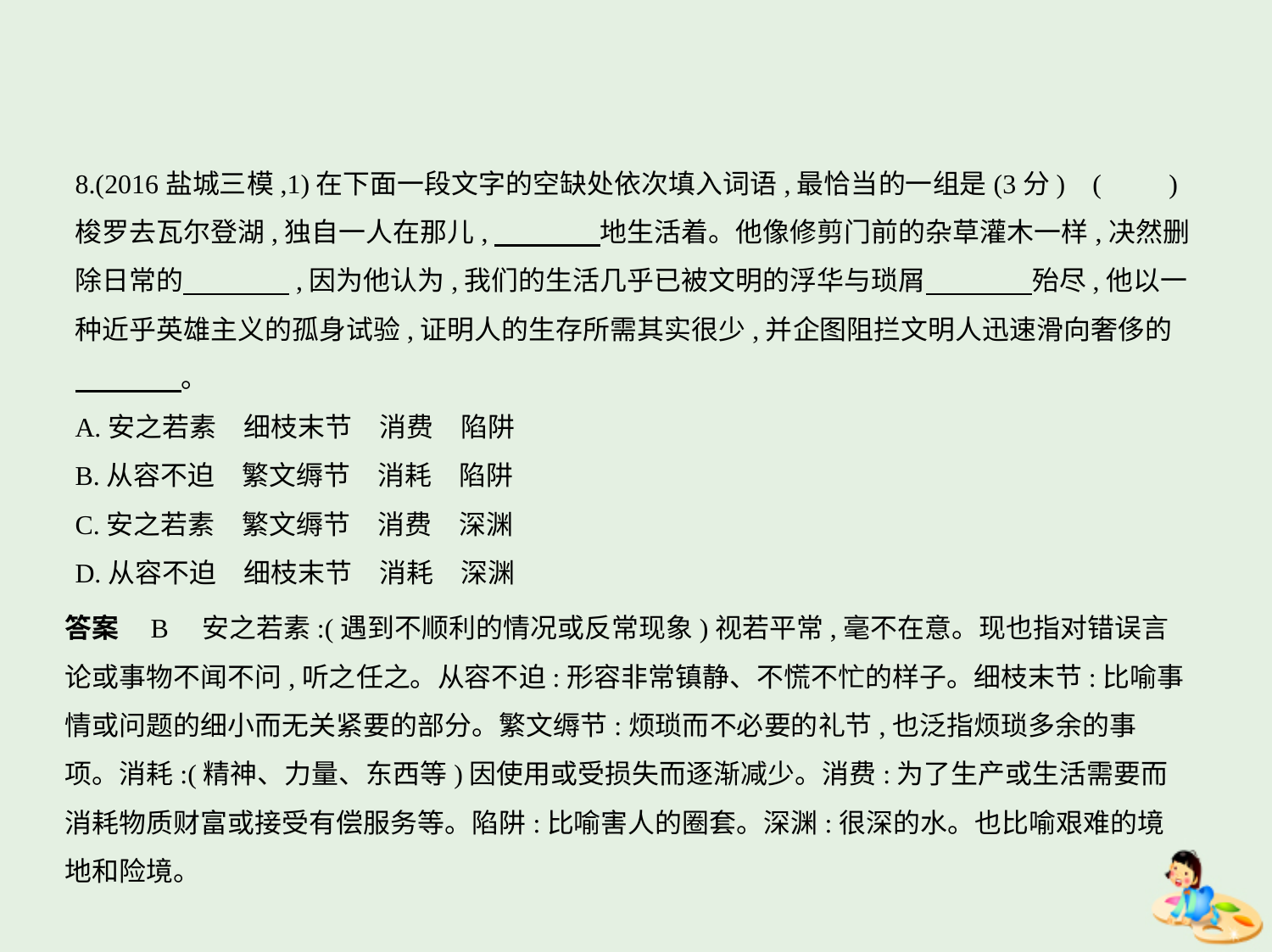

8.(2016盐城三模,1)在下面一段文字的空缺处依次填入词语,最恰当的一组是(3分) (　　)
梭罗去瓦尔登湖,独自一人在那儿,　　　    地生活着。他像修剪门前的杂草灌木一样,决然删
除日常的　　　    ,因为他认为,我们的生活几乎已被文明的浮华与琐屑　　　    殆尽,他以一
种近乎英雄主义的孤身试验,证明人的生存所需其实很少,并企图阻拦文明人迅速滑向奢侈的
　　　    。
A.安之若素　细枝末节　消费　陷阱
B.从容不迫　繁文缛节　消耗　陷阱
C.安之若素　繁文缛节　消费　深渊
D.从容不迫　细枝末节　消耗　深渊
答案    B　安之若素:(遇到不顺利的情况或反常现象)视若平常,毫不在意。现也指对错误言
论或事物不闻不问,听之任之。从容不迫:形容非常镇静、不慌不忙的样子。细枝末节:比喻事
情或问题的细小而无关紧要的部分。繁文缛节:烦琐而不必要的礼节,也泛指烦琐多余的事
项。消耗:(精神、力量、东西等)因使用或受损失而逐渐减少。消费:为了生产或生活需要而
消耗物质财富或接受有偿服务等。陷阱:比喻害人的圈套。深渊:很深的水。也比喻艰难的境
地和险境。